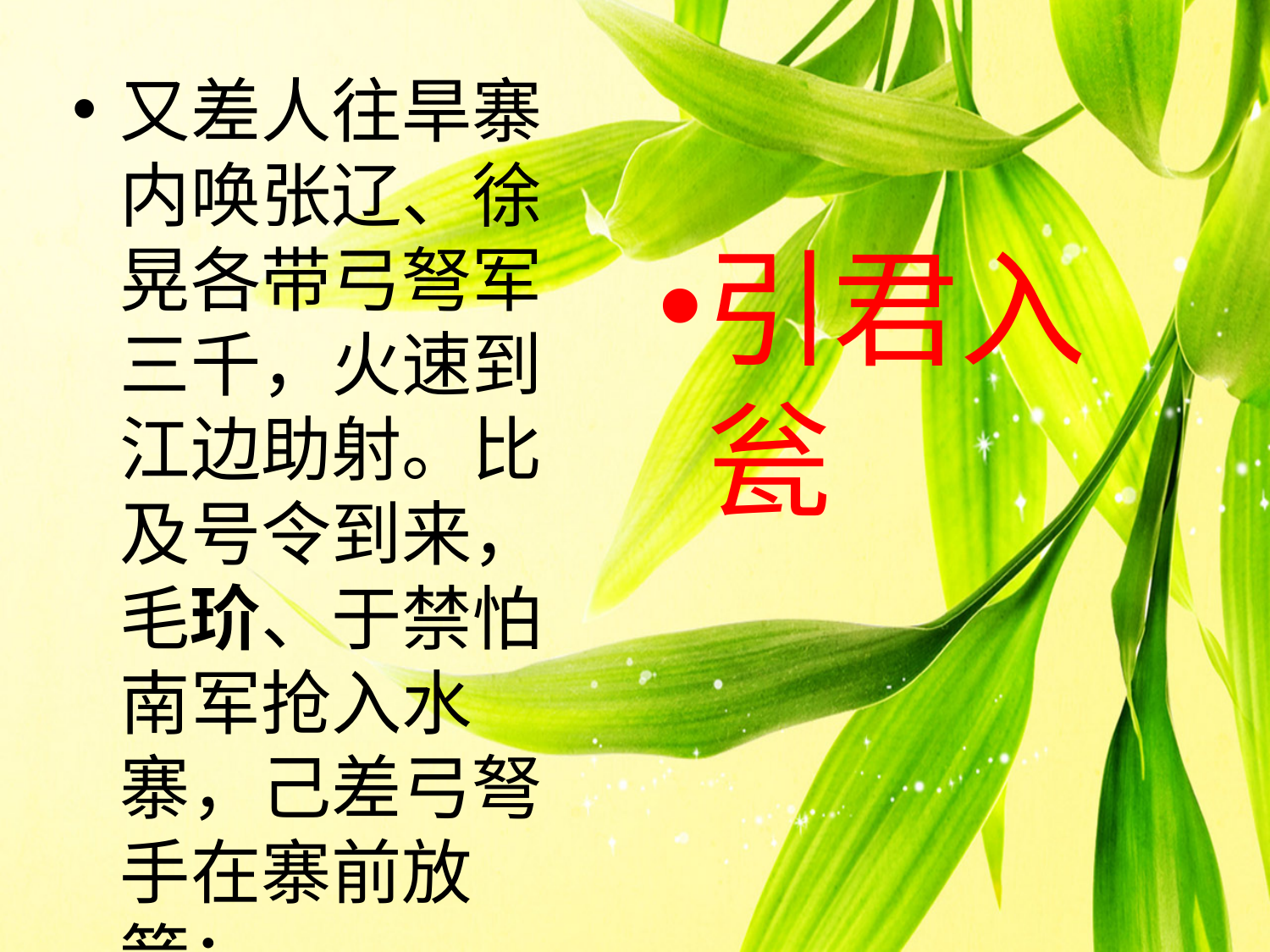

#
又差人往旱寨内唤张辽、徐晃各带弓弩军三千，火速到江边助射。比及号令到来，毛玠、于禁怕南军抢入水寨，己差弓弩手在寨前放箭；
引君入瓮